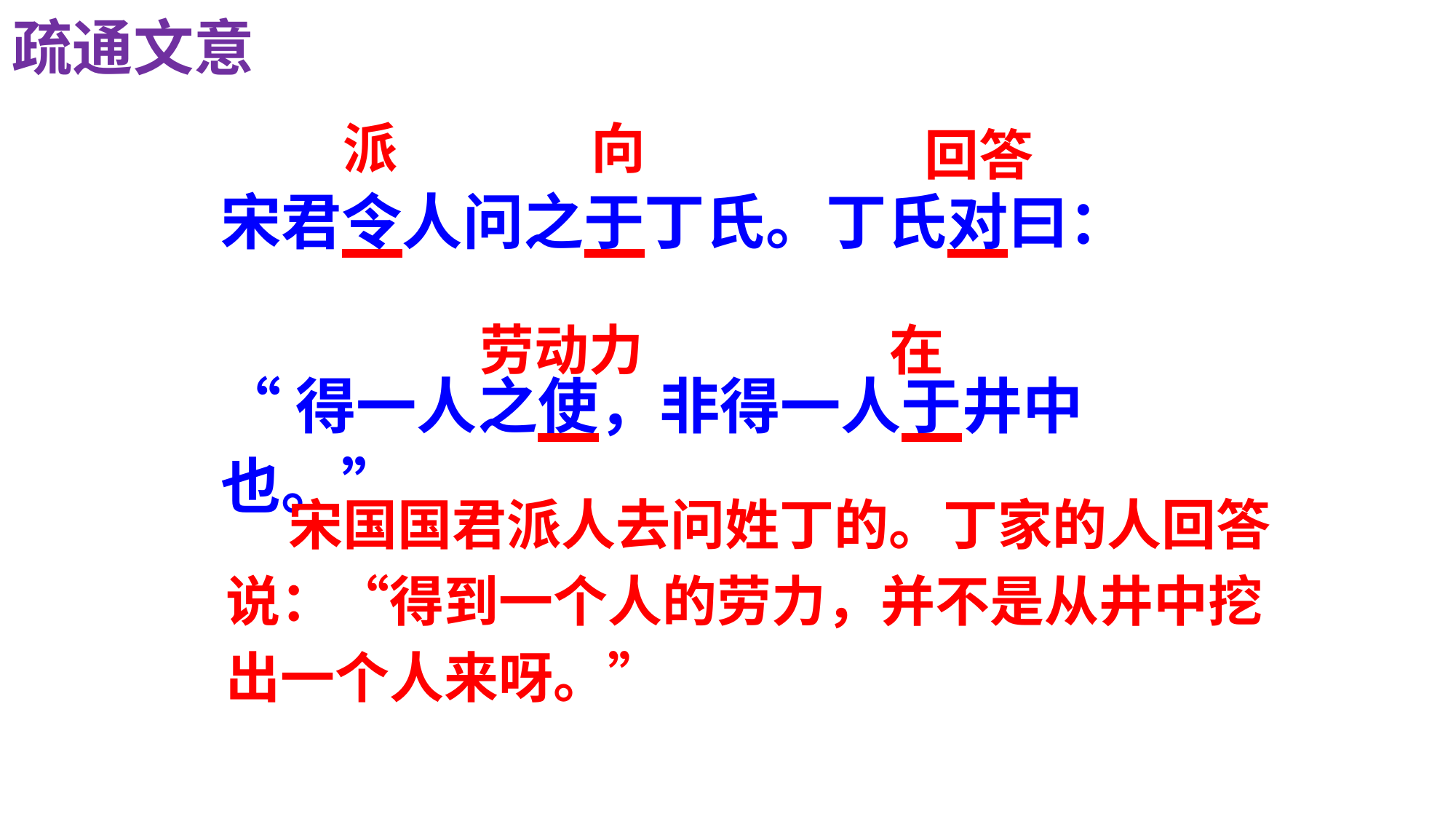

疏通文意
派
向
回答
宋君令人问之于丁氏。丁氏对曰：

“得一人之使，非得一人于井中也。”
劳动力
在
    宋国国君派人去问姓丁的。丁家的人回答说：“得到一个人的劳力，并不是从井中挖出一个人来呀。”